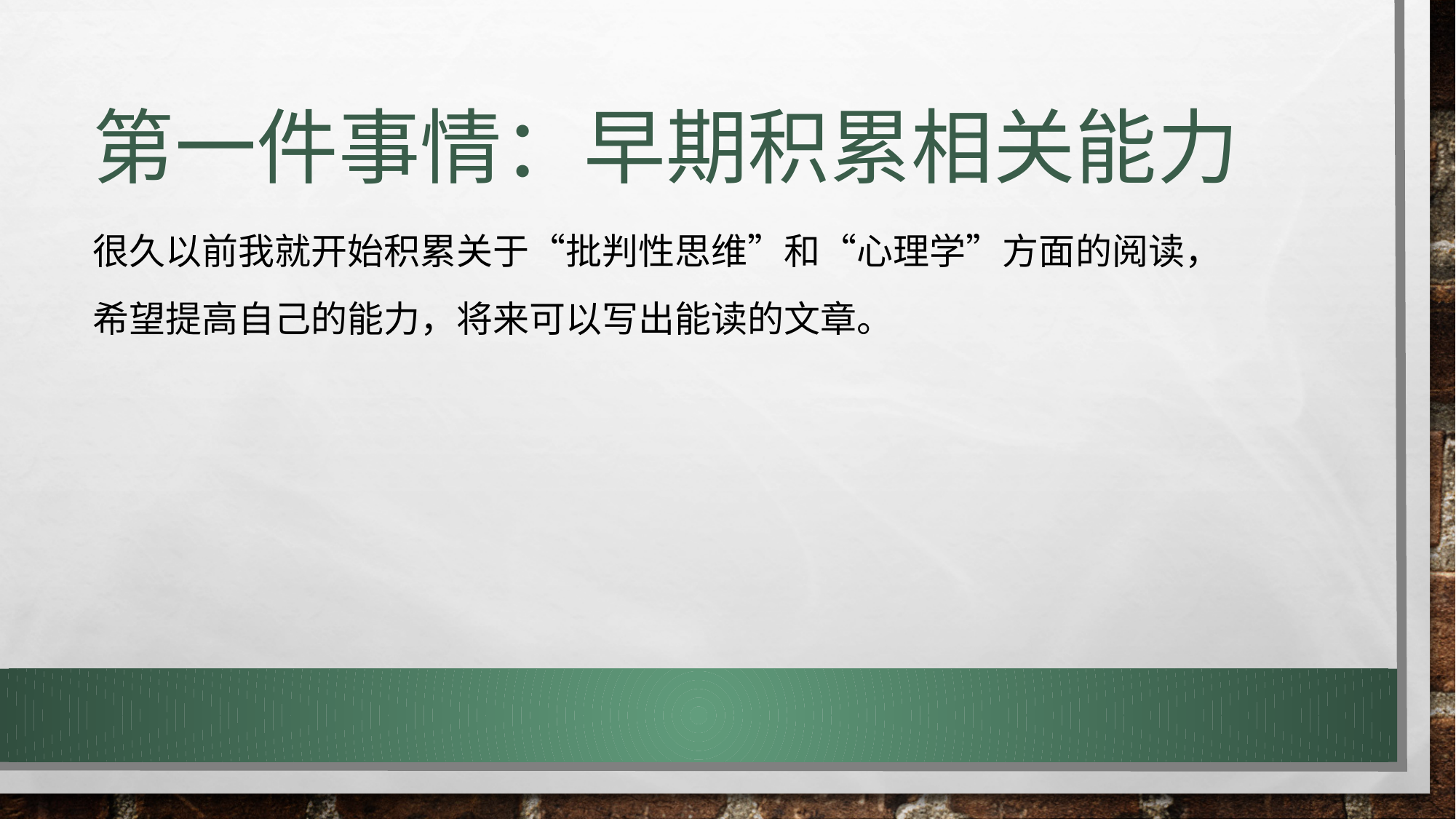

很久以前我就开始积累关于“批判性思维”和“心理学”方面的阅读，
希望提高自己的能力，将来可以写出能读的文章。
# 第一件事情：早期积累相关能力